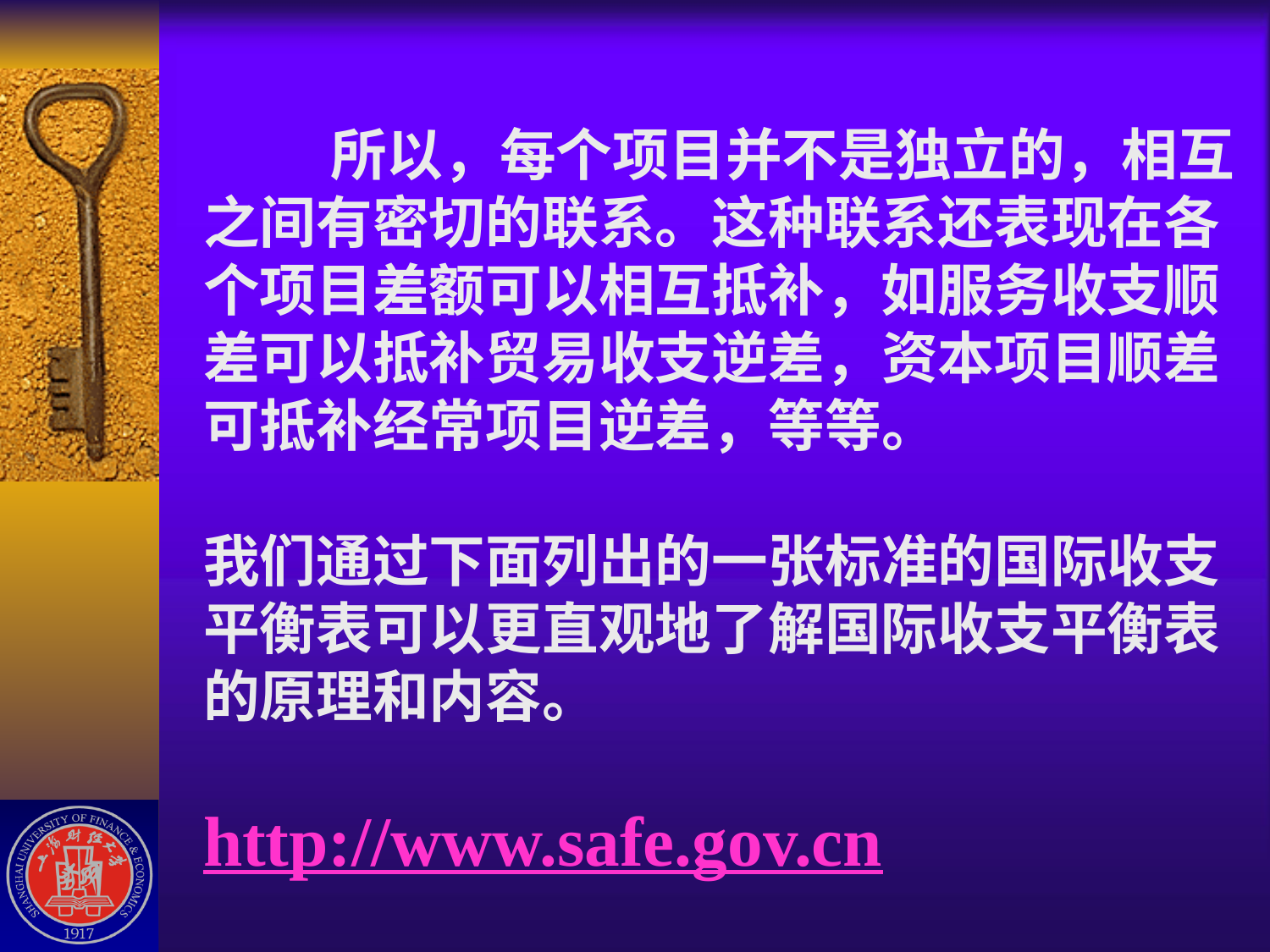

# 所以，每个项目并不是独立的，相互之间有密切的联系。这种联系还表现在各个项目差额可以相互抵补，如服务收支顺差可以抵补贸易收支逆差，资本项目顺差可抵补经常项目逆差，等等。 我们通过下面列出的一张标准的国际收支平衡表可以更直观地了解国际收支平衡表的原理和内容。 http://www.safe.gov.cn